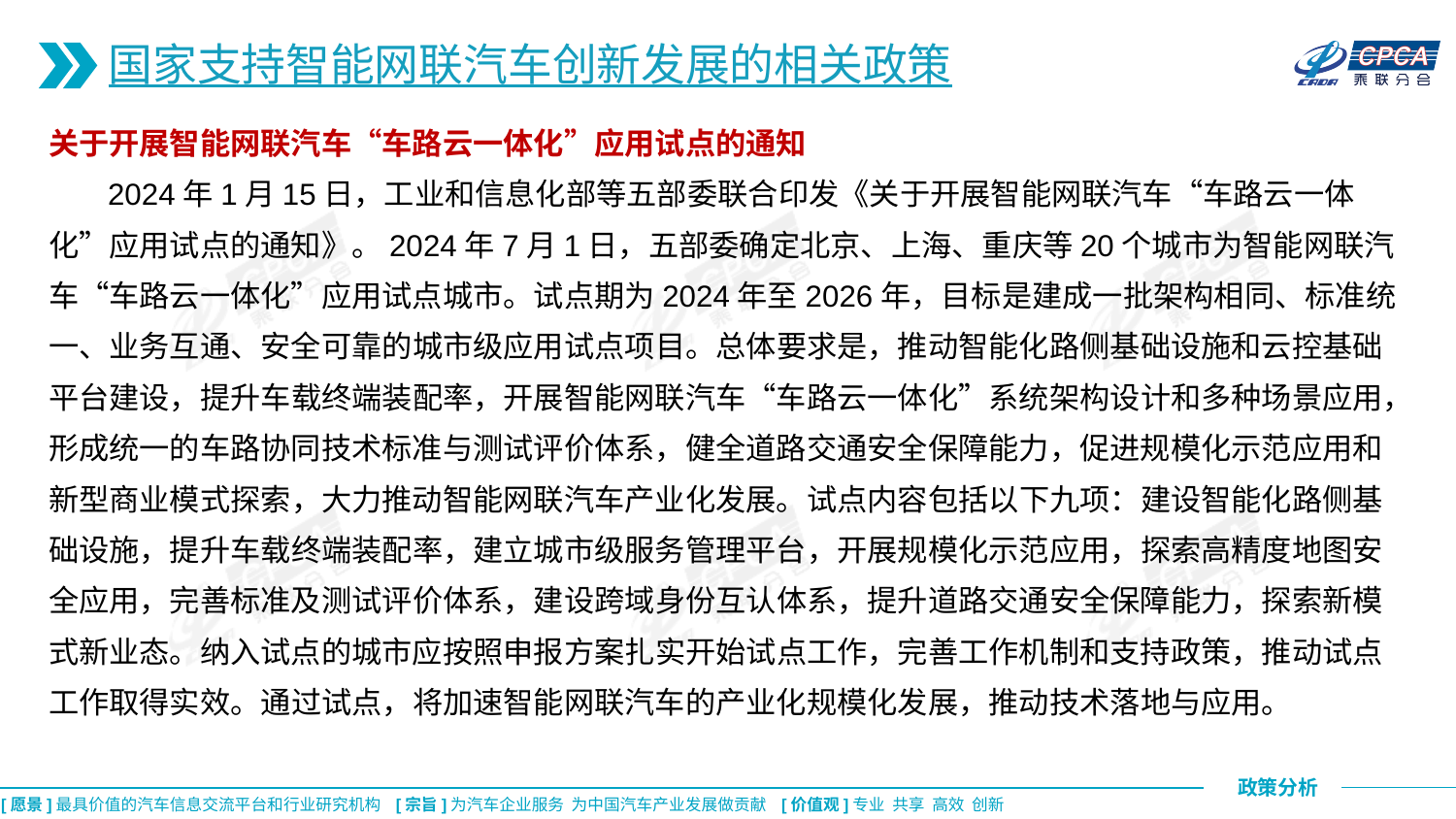

国家支持智能网联汽车创新发展的相关政策
关于开展智能网联汽车“车路云一体化”应用试点的通知
       2024年1月15日，工业和信息化部等五部委联合印发《关于开展智能网联汽车“车路云一体化”应用试点的通知》。2024年7月1日，五部委确定北京、上海、重庆等20个城市为智能网联汽车“车路云一体化”应用试点城市。试点期为2024年至2026年，目标是建成一批架构相同、标准统一、业务互通、安全可靠的城市级应用试点项目。总体要求是，推动智能化路侧基础设施和云控基础平台建设，提升车载终端装配率，开展智能网联汽车“车路云一体化”系统架构设计和多种场景应用，形成统一的车路协同技术标准与测试评价体系，健全道路交通安全保障能力，促进规模化示范应用和新型商业模式探索，大力推动智能网联汽车产业化发展。试点内容包括以下九项：建设智能化路侧基础设施，提升车载终端装配率，建立城市级服务管理平台，开展规模化示范应用，探索高精度地图安全应用，完善标准及测试评价体系，建设跨域身份互认体系，提升道路交通安全保障能力，探索新模式新业态。纳入试点的城市应按照申报方案扎实开始试点工作，完善工作机制和支持政策，推动试点工作取得实效。通过试点，将加速智能网联汽车的产业化规模化发展，推动技术落地与应用。